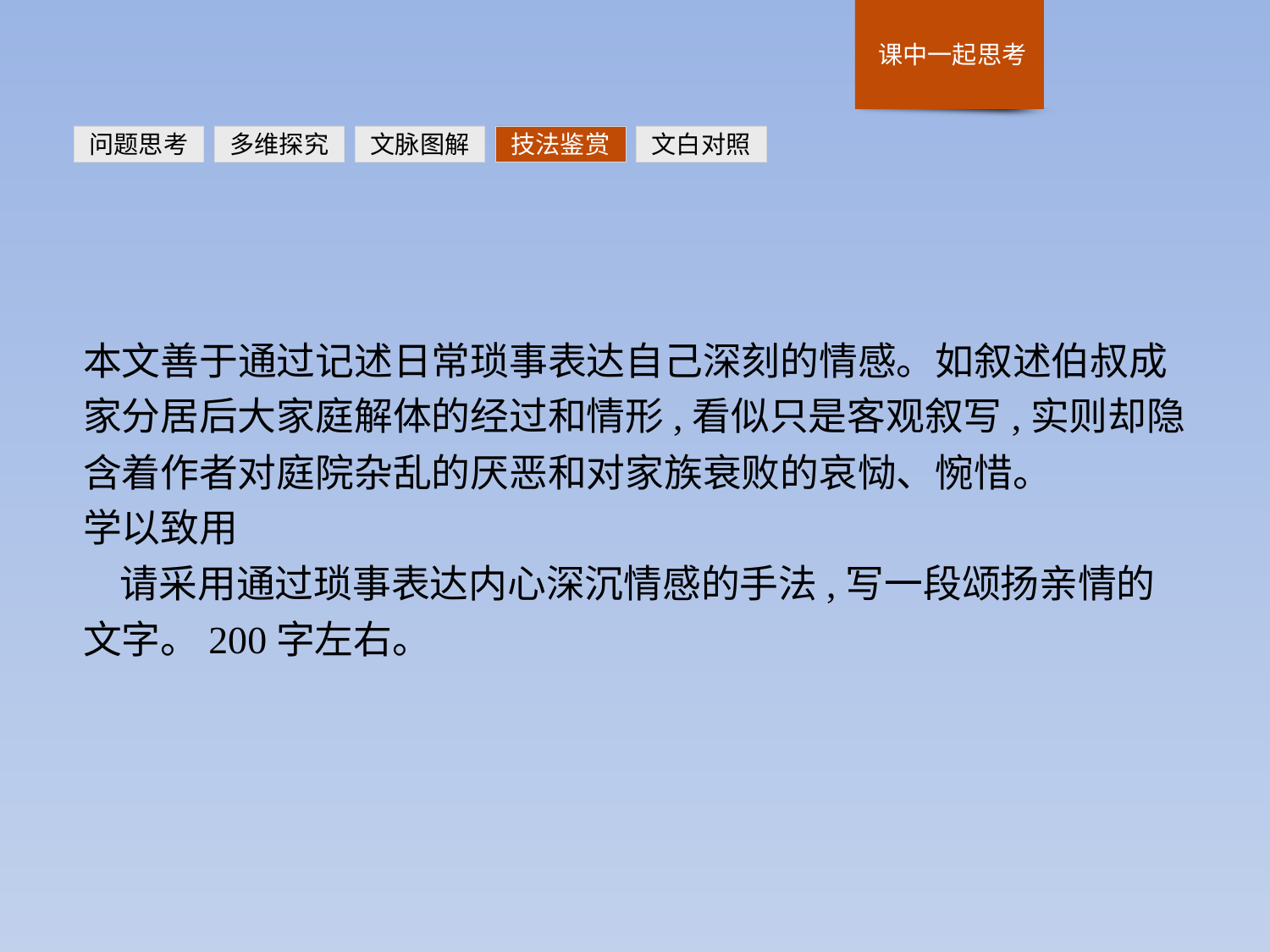

问题思考
多维探究
文脉图解
技法鉴赏
文白对照
本文善于通过记述日常琐事表达自己深刻的情感。如叙述伯叔成家分居后大家庭解体的经过和情形,看似只是客观叙写,实则却隐含着作者对庭院杂乱的厌恶和对家族衰败的哀恸、惋惜。
学以致用
请采用通过琐事表达内心深沉情感的手法,写一段颂扬亲情的文字。200字左右。